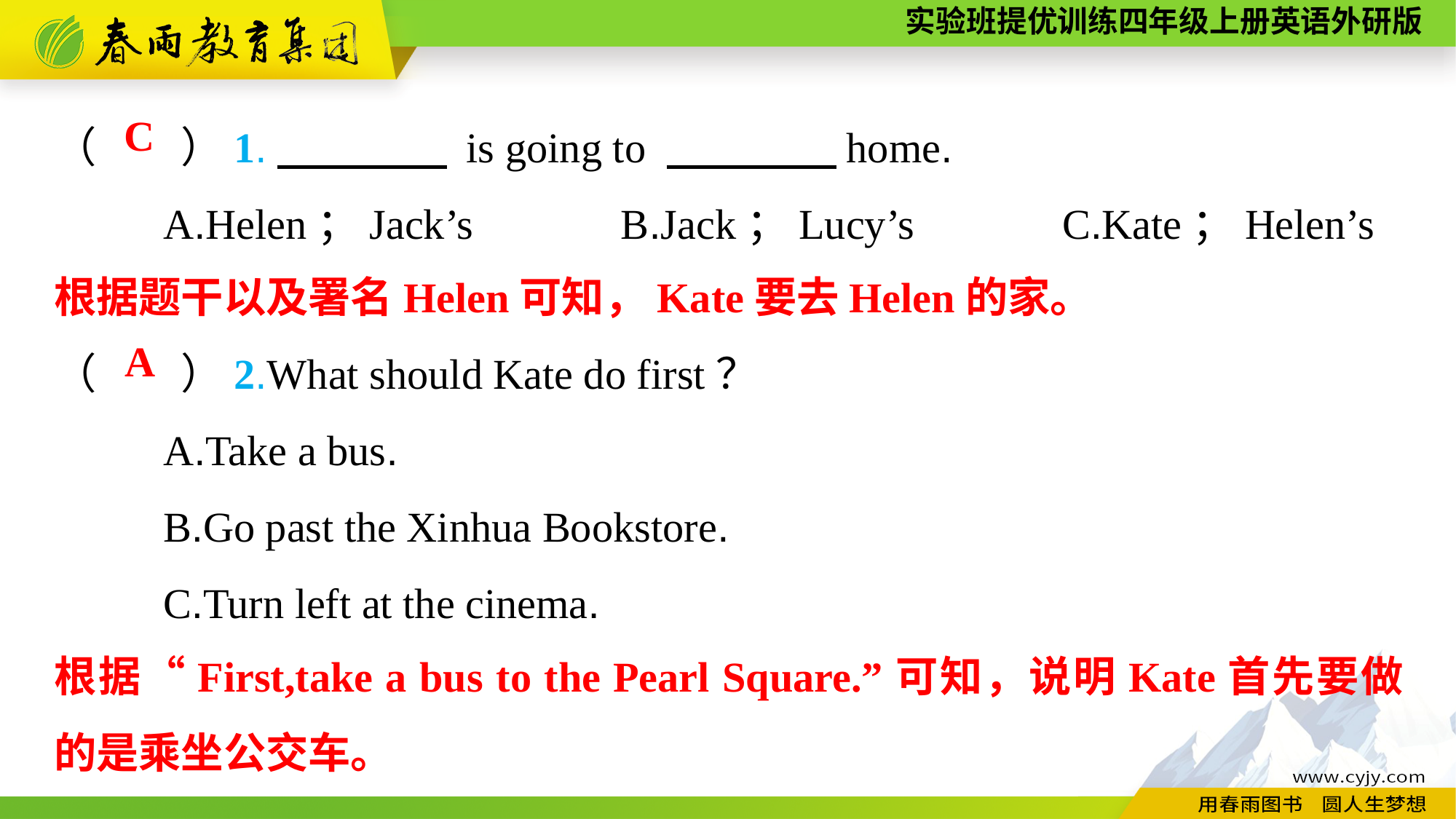

（　　）1.　　　　 is going to 　　　　home.
	A.Helen；Jack’s　　　B.Jack；Lucy’s　　　C.Kate；Helen’s
C
根据题干以及署名Helen可知，Kate要去Helen的家。
（　　）2.What should Kate do first？
	A.Take a bus.
	B.Go past the Xinhua Bookstore.
	C.Turn left at the cinema.
A
根据“First,take a bus to the Pearl Square.”可知，说明Kate首先要做的是乘坐公交车。